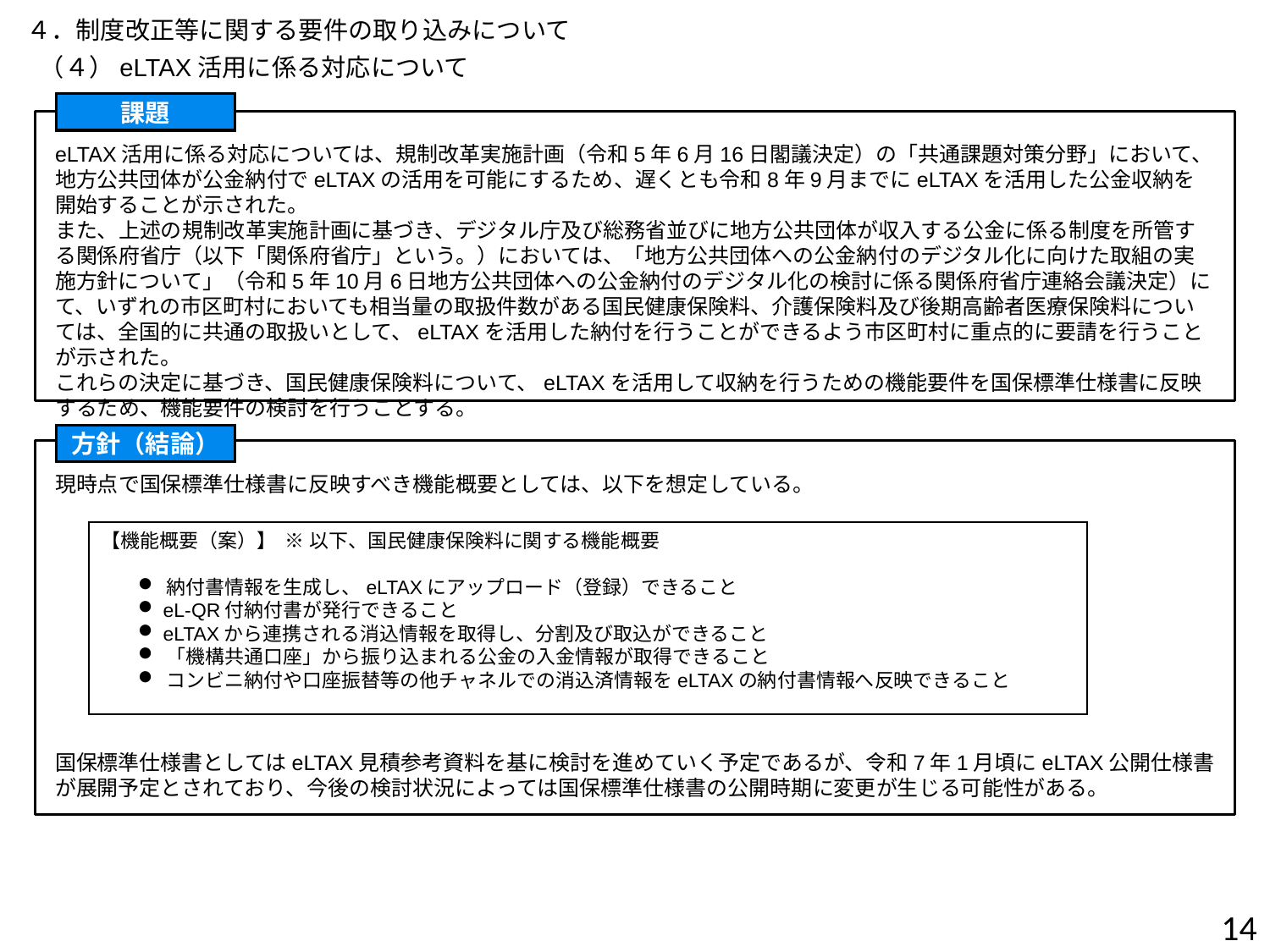

４．制度改正等に関する要件の取り込みについて
（４）eLTAX活用に係る対応について
課題
eLTAX活用に係る対応については、規制改革実施計画（令和5年6月16日閣議決定）の「共通課題対策分野」において、地方公共団体が公金納付でeLTAXの活用を可能にするため、遅くとも令和8年9月までにeLTAXを活用した公金収納を開始することが示された。
また、上述の規制改革実施計画に基づき、デジタル庁及び総務省並びに地方公共団体が収入する公金に係る制度を所管する関係府省庁（以下「関係府省庁」という。）においては、「地方公共団体への公金納付のデジタル化に向けた取組の実施方針について」（令和5年10月6日地方公共団体への公金納付のデジタル化の検討に係る関係府省庁連絡会議決定）にて、いずれの市区町村においても相当量の取扱件数がある国民健康保険料、介護保険料及び後期高齢者医療保険料については、全国的に共通の取扱いとして、eLTAXを活用した納付を行うことができるよう市区町村に重点的に要請を行うことが示された。
これらの決定に基づき、国民健康保険料について、eLTAXを活用して収納を行うための機能要件を国保標準仕様書に反映するため、機能要件の検討を行うことする。

方針（結論）
現時点で国保標準仕様書に反映すべき機能概要としては、以下を想定している。

国保標準仕様書としてはeLTAX見積参考資料を基に検討を進めていく予定であるが、令和7年1月頃にeLTAX公開仕様書が展開予定とされており、今後の検討状況によっては国保標準仕様書の公開時期に変更が生じる可能性がある。
【機能概要（案）】  ※ 以下、国民健康保険料に関する機能概要

 納付書情報を生成し、eLTAXにアップロード（登録）できること
 eL-QR付納付書が発行できること
 eLTAXから連携される消込情報を取得し、分割及び取込ができること
 「機構共通口座」から振り込まれる公金の入金情報が取得できること
 コンビニ納付や口座振替等の他チャネルでの消込済情報をeLTAXの納付書情報へ反映できること
14